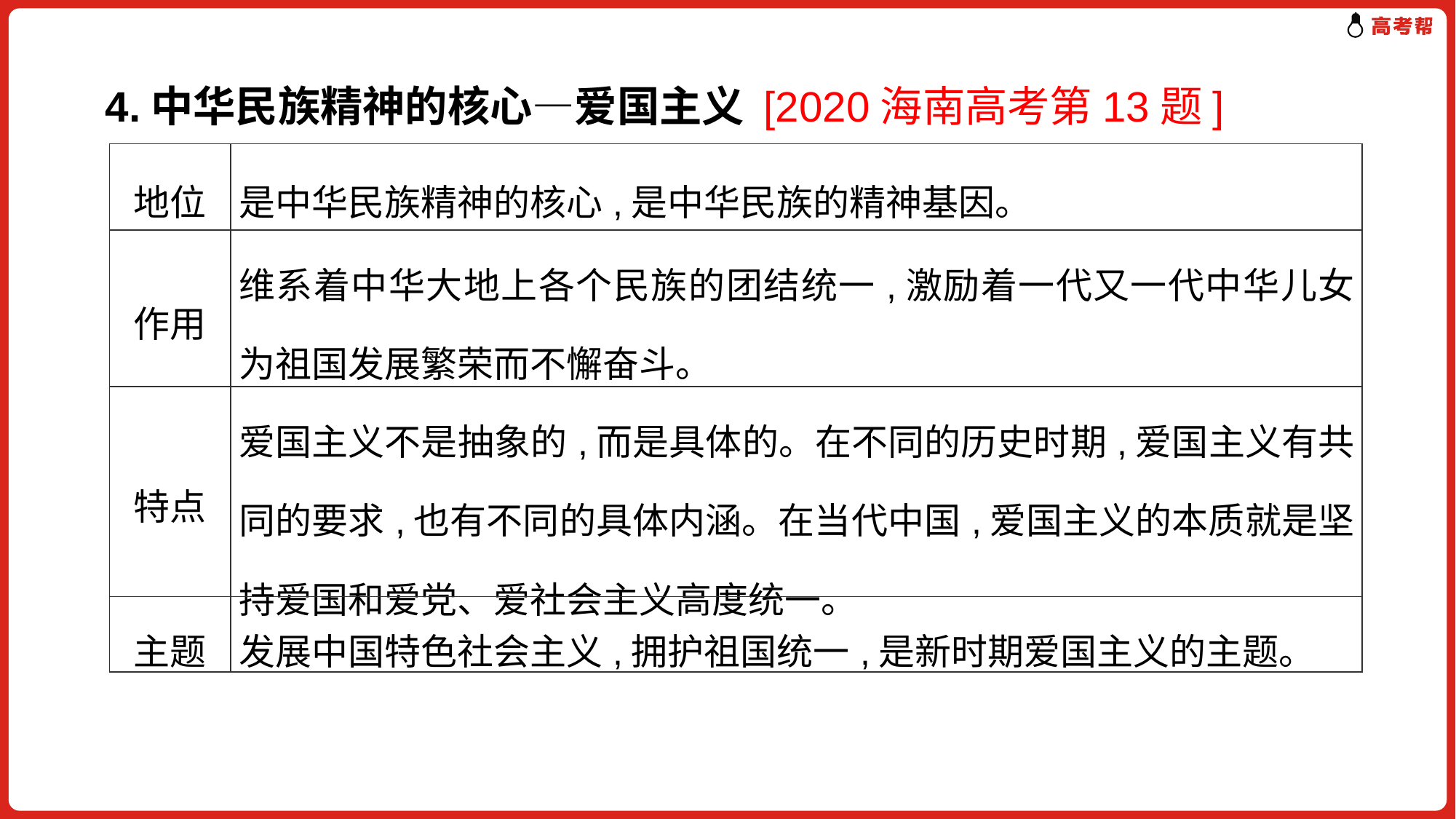

4.中华民族精神的核心—爱国主义 [2020海南高考第13题]
| 地位 | 是中华民族精神的核心,是中华民族的精神基因。 |
| --- | --- |
| 作用 | 维系着中华大地上各个民族的团结统一,激励着一代又一代中华儿女为祖国发展繁荣而不懈奋斗。 |
| 特点 | 爱国主义不是抽象的,而是具体的。在不同的历史时期,爱国主义有共同的要求,也有不同的具体内涵。在当代中国,爱国主义的本质就是坚持爱国和爱党、爱社会主义高度统一。 |
| 主题 | 发展中国特色社会主义,拥护祖国统一,是新时期爱国主义的主题。 |